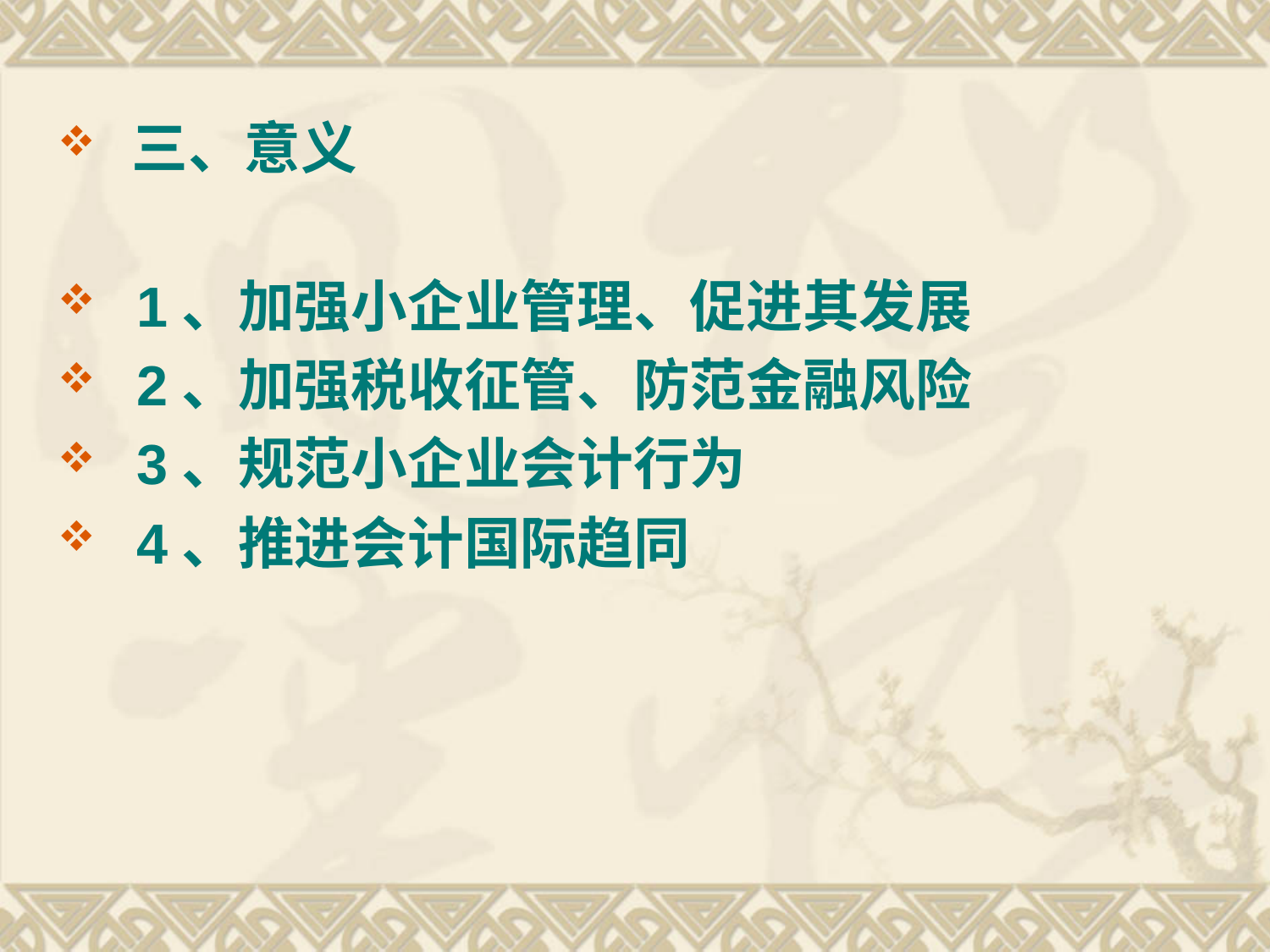

三、意义

  1、加强小企业管理、促进其发展
  2、加强税收征管、防范金融风险
  3、规范小企业会计行为
  4、推进会计国际趋同